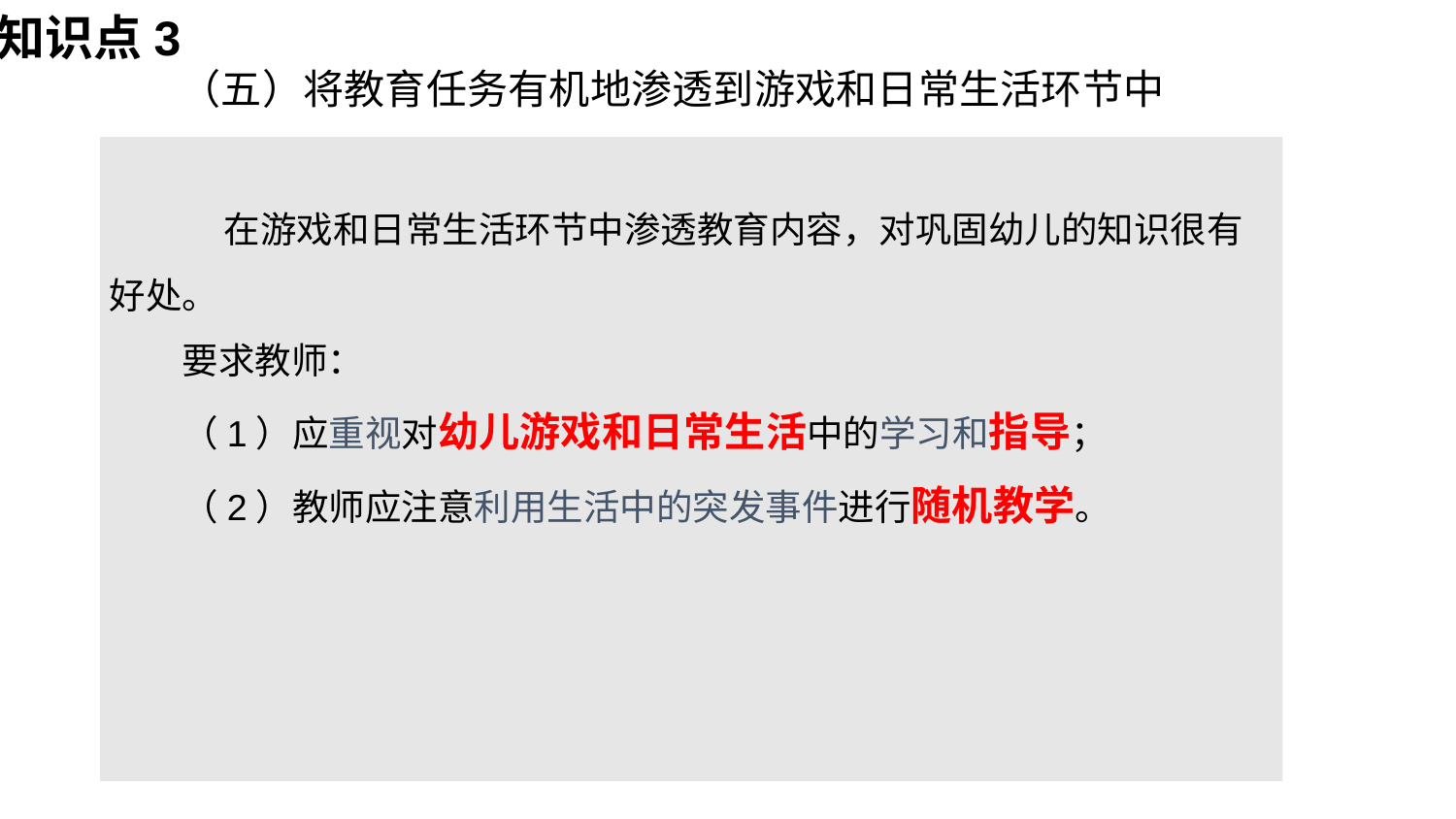

知识点3
（五）将教育任务有机地渗透到游戏和日常生活环节中

    在游戏和日常生活环节中渗透教育内容，对巩固幼儿的知识很有好处。
要求教师：
（1）应重视对幼儿游戏和日常生活中的学习和指导；
（2）教师应注意利用生活中的突发事件进行随机教学。